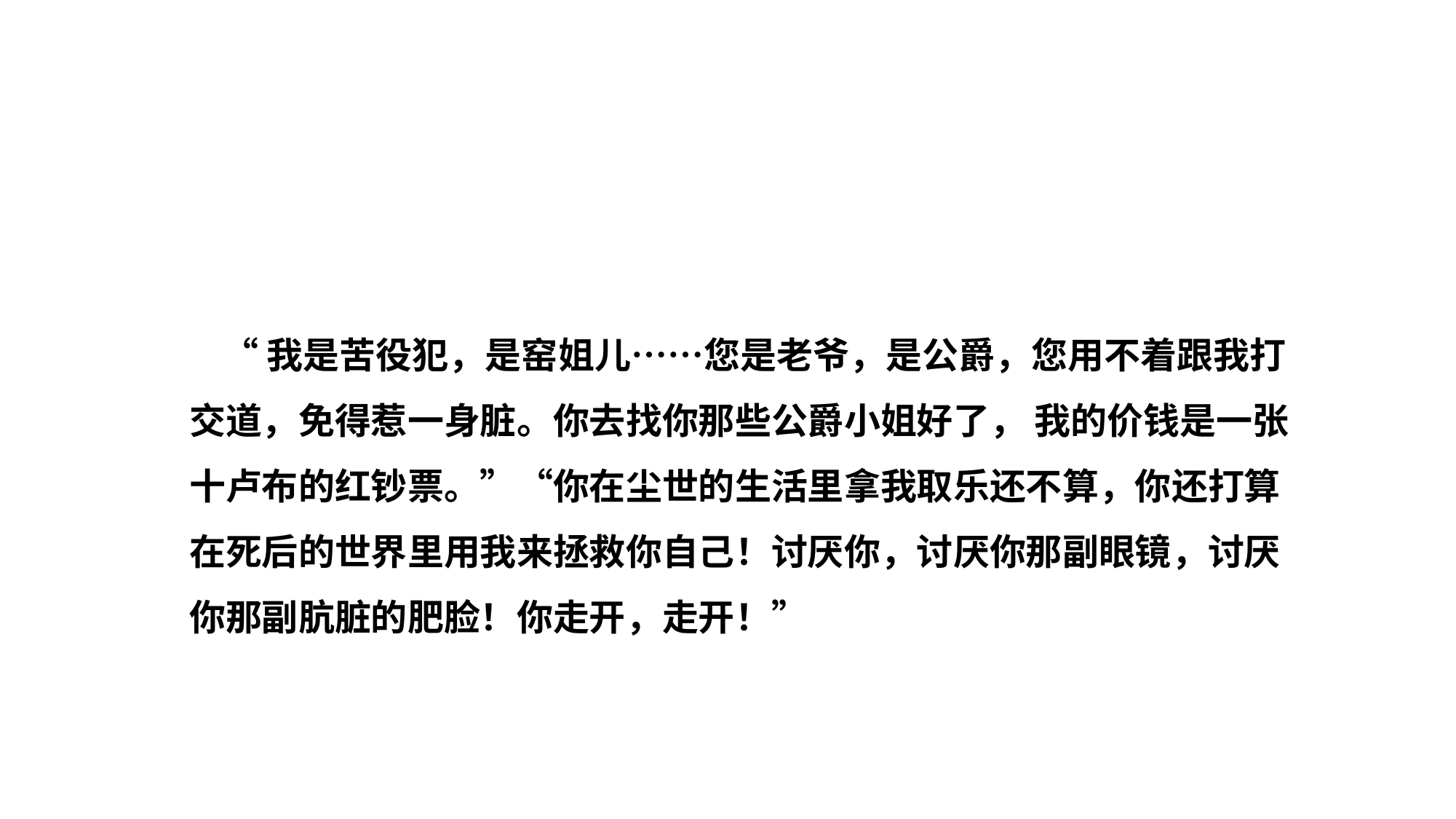

“我是苦役犯，是窑姐儿……您是老爷，是公爵，您用不着跟我打交道，免得惹一身脏。你去找你那些公爵小姐好了， 我的价钱是一张十卢布的红钞票。”“你在尘世的生活里拿我取乐还不算，你还打算在死后的世界里用我来拯救你自己！讨厌你，讨厌你那副眼镜，讨厌你那副肮脏的肥脸！你走开，走开！”